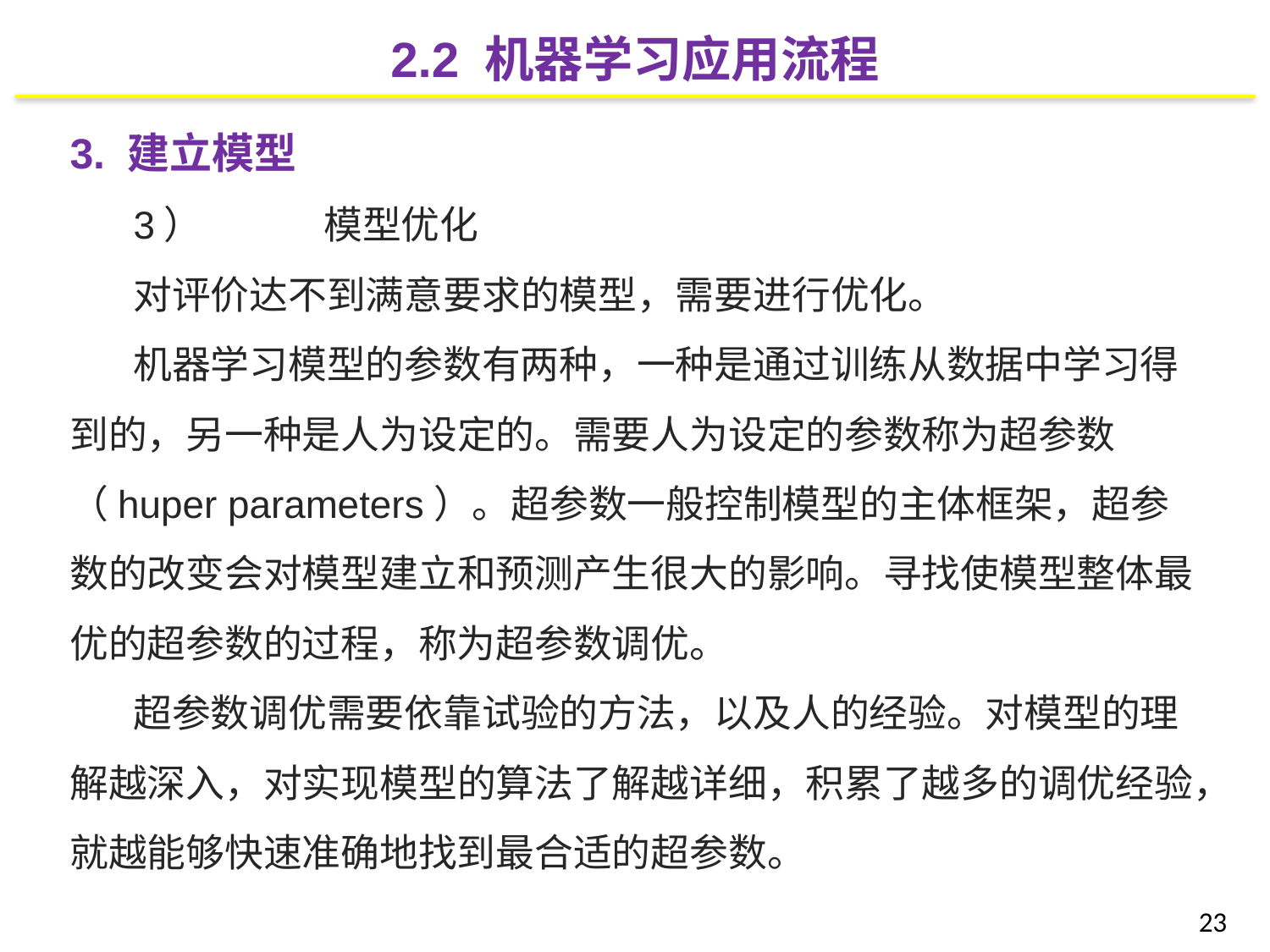

2.2 机器学习应用流程
3. 建立模型
3）	模型优化
对评价达不到满意要求的模型，需要进行优化。
机器学习模型的参数有两种，一种是通过训练从数据中学习得到的，另一种是人为设定的。需要人为设定的参数称为超参数（huper parameters）。超参数一般控制模型的主体框架，超参数的改变会对模型建立和预测产生很大的影响。寻找使模型整体最优的超参数的过程，称为超参数调优。
超参数调优需要依靠试验的方法，以及人的经验。对模型的理解越深入，对实现模型的算法了解越详细，积累了越多的调优经验，就越能够快速准确地找到最合适的超参数。
23